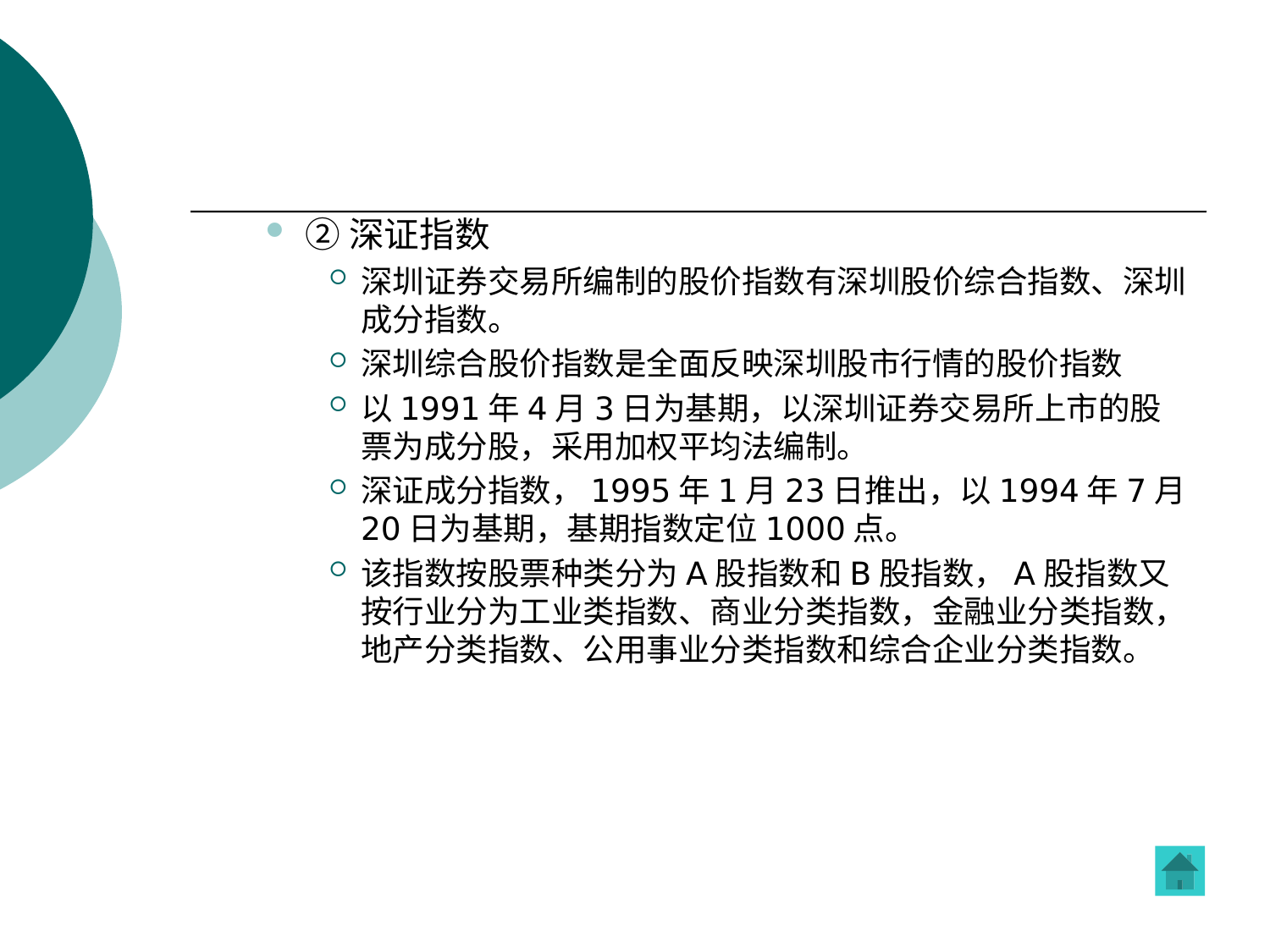

②深证指数
深圳证券交易所编制的股价指数有深圳股价综合指数、深圳成分指数。
深圳综合股价指数是全面反映深圳股市行情的股价指数
以1991年4月3日为基期，以深圳证券交易所上市的股票为成分股，采用加权平均法编制。
深证成分指数，1995年1月23日推出，以1994年7月20日为基期，基期指数定位1000点。
该指数按股票种类分为A股指数和B股指数，A股指数又按行业分为工业类指数、商业分类指数，金融业分类指数，地产分类指数、公用事业分类指数和综合企业分类指数。